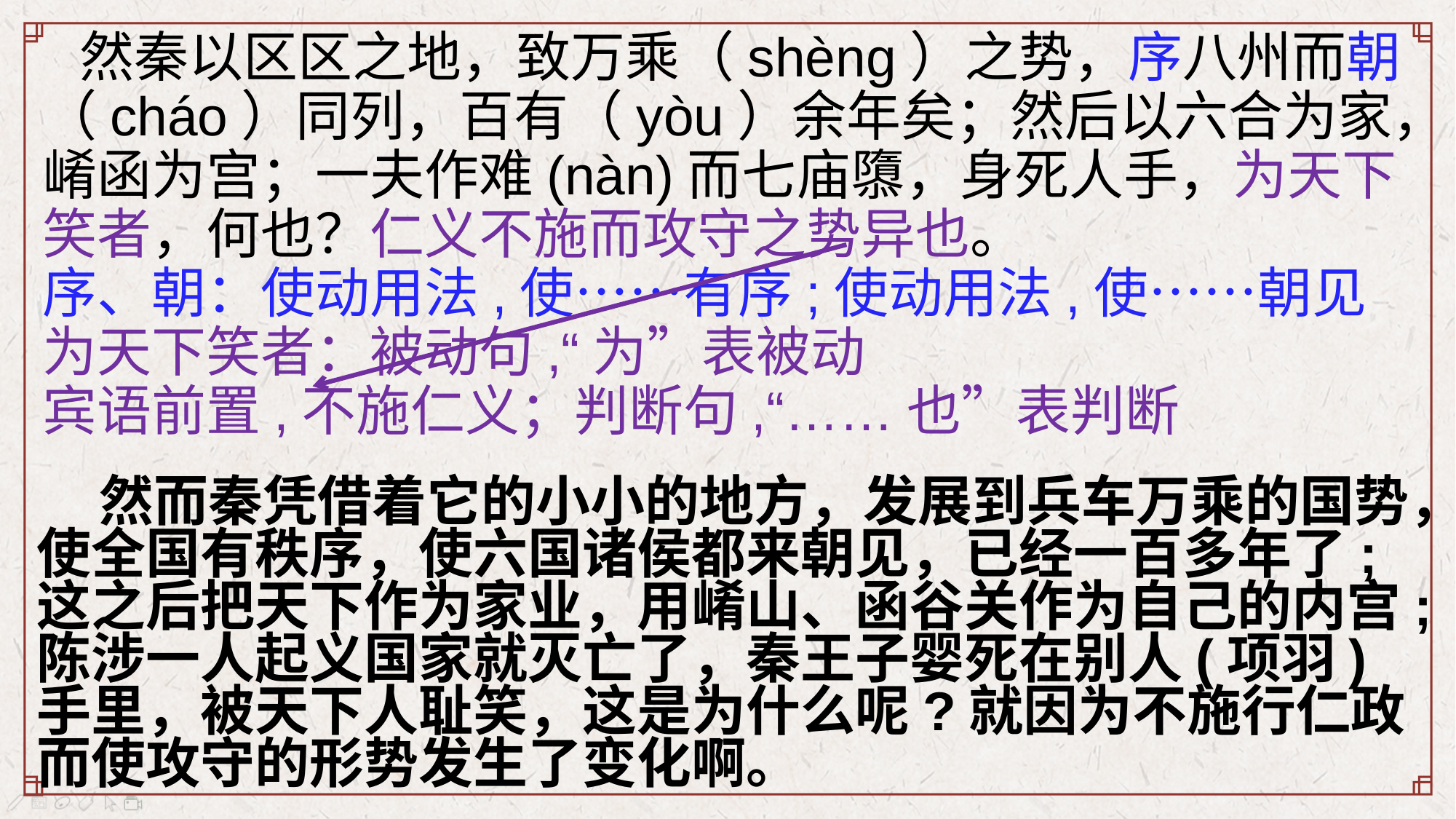

然秦以区区之地，致万乘（shèng）之势，序八州而朝（cháo）同列，百有（yòu）余年矣；然后以六合为家，崤函为宫；一夫作难(nàn)而七庙隳，身死人手，为天下笑者，何也？仁义不施而攻守之势异也。
序、朝：使动用法,使……有序;使动用法,使……朝见
为天下笑者：被动句,“为”表被动
宾语前置,不施仁义；判断句,“……也”表判断
    然而秦凭借着它的小小的地方，发展到兵车万乘的国势，使全国有秩序，使六国诸侯都来朝见，已经一百多年了;这之后把天下作为家业，用崤山、函谷关作为自己的内宫;陈涉一人起义国家就灭亡了，秦王子婴死在别人(项羽)手里，被天下人耻笑，这是为什么呢?就因为不施行仁政而使攻守的形势发生了变化啊。